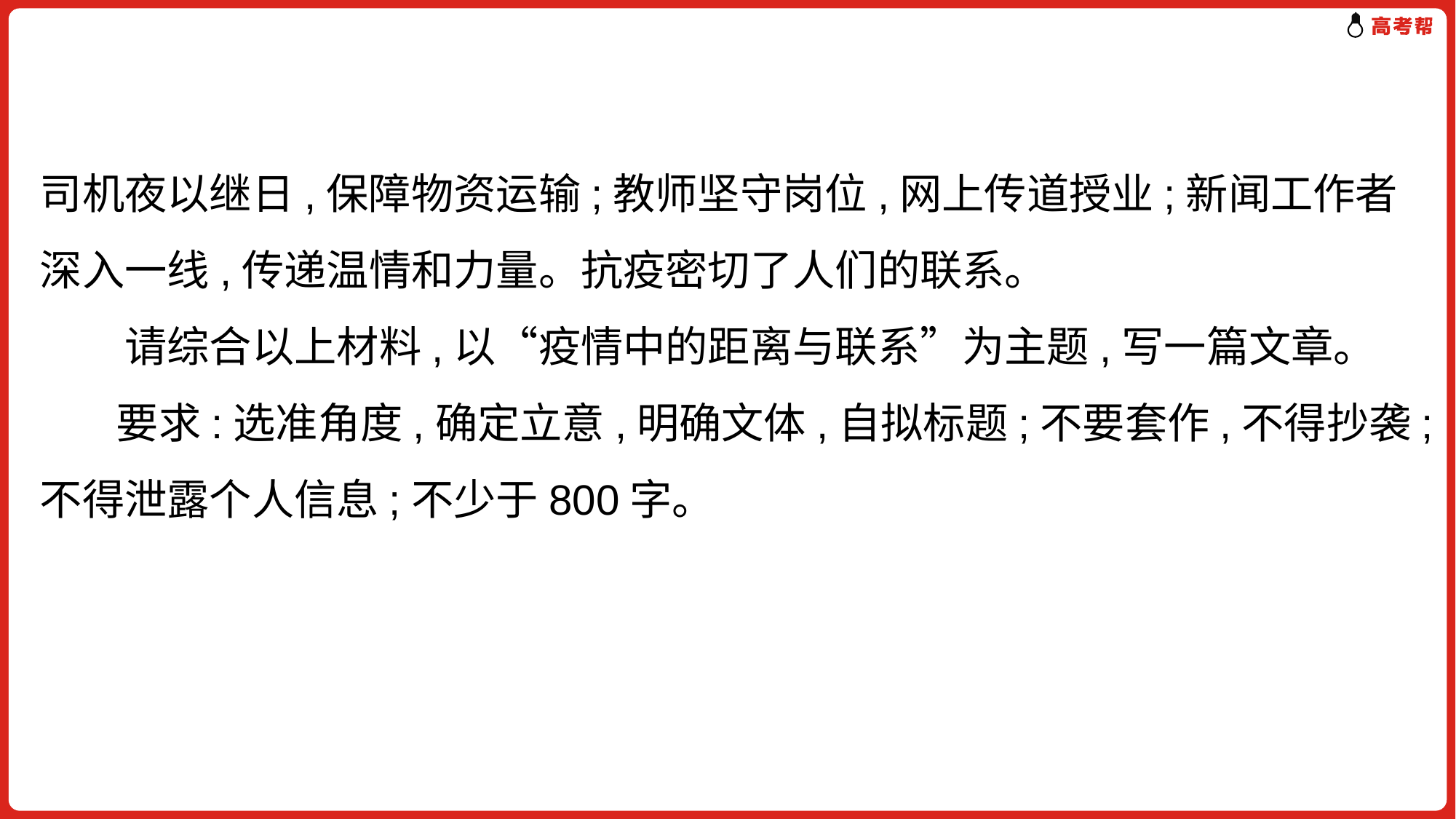

司机夜以继日,保障物资运输;教师坚守岗位,网上传道授业;新闻工作者深入一线,传递温情和力量。抗疫密切了人们的联系。
　　请综合以上材料,以“疫情中的距离与联系”为主题,写一篇文章。
       要求:选准角度,确定立意,明确文体,自拟标题;不要套作,不得抄袭;不得泄露个人信息;不少于800字。